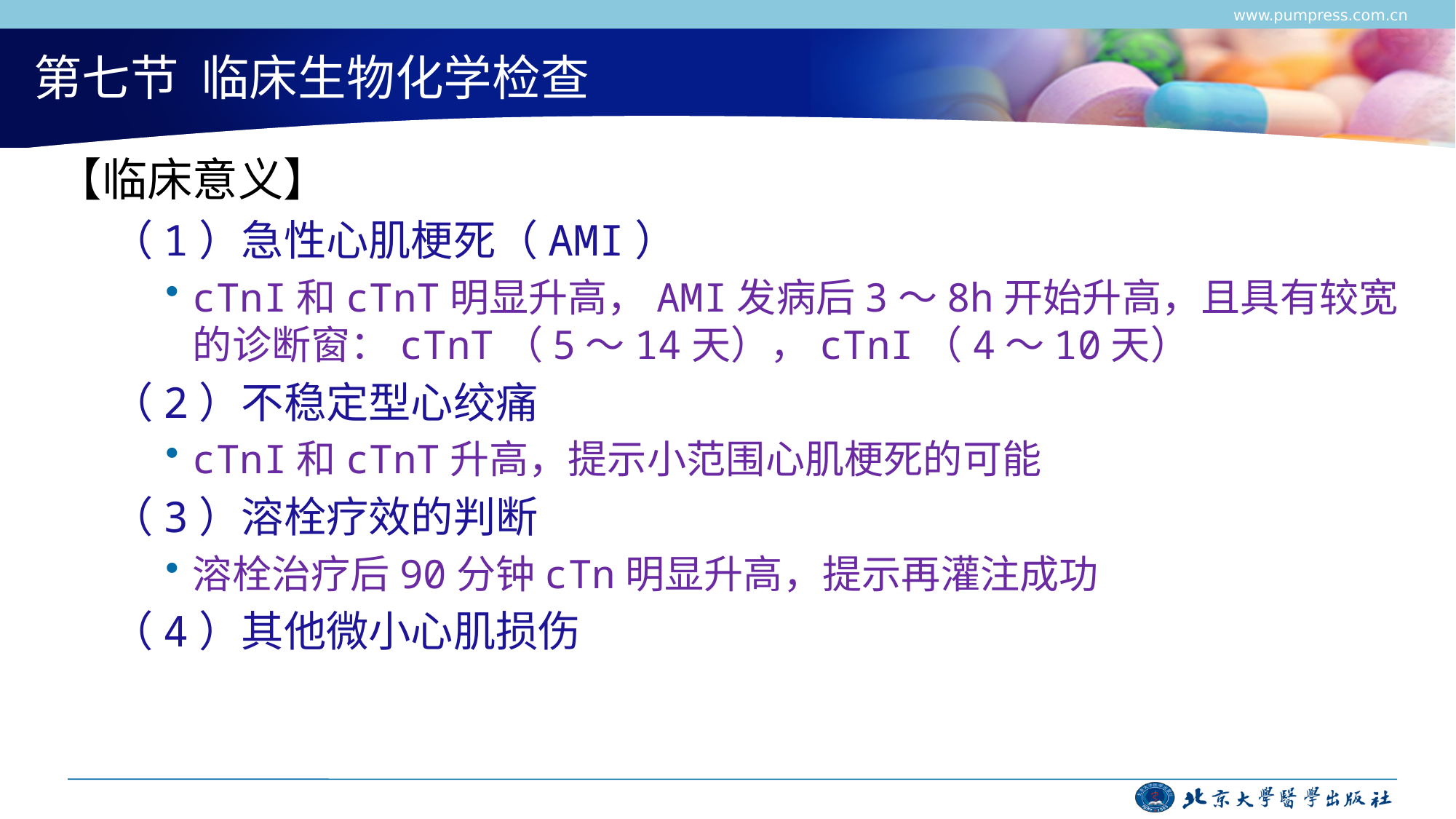

www.pumpress.com.cn
# 第七节  临床生物化学检查
【临床意义】
（1）急性心肌梗死（AMI）
cTnI和cTnT明显升高，AMI发病后3～8h开始升高，且具有较宽的诊断窗：cTnT（5～14天），cTnI（4～10天）
（2）不稳定型心绞痛
cTnI和cTnT升高，提示小范围心肌梗死的可能
（3）溶栓疗效的判断
溶栓治疗后90分钟cTn明显升高，提示再灌注成功
（4）其他微小心肌损伤